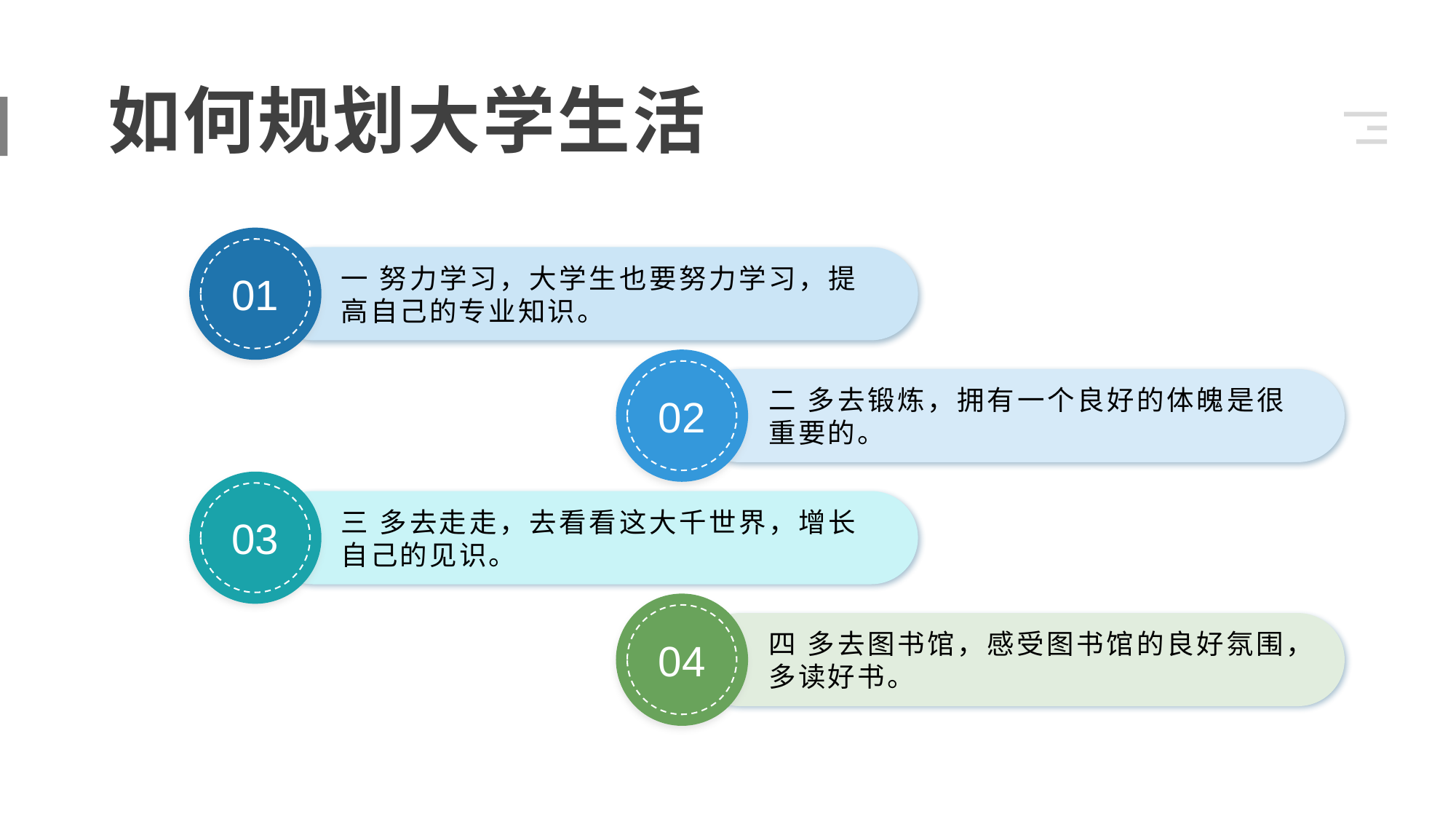

如何规划大学生活

01

一 努力学习，大学生也要努力学习，提高自己的专业知识。

02

二 多去锻炼，拥有一个良好的体魄是很重要的。

03

三 多去走走，去看看这大千世界，增长自己的见识。

04

四 多去图书馆，感受图书馆的良好氛围，多读好书。